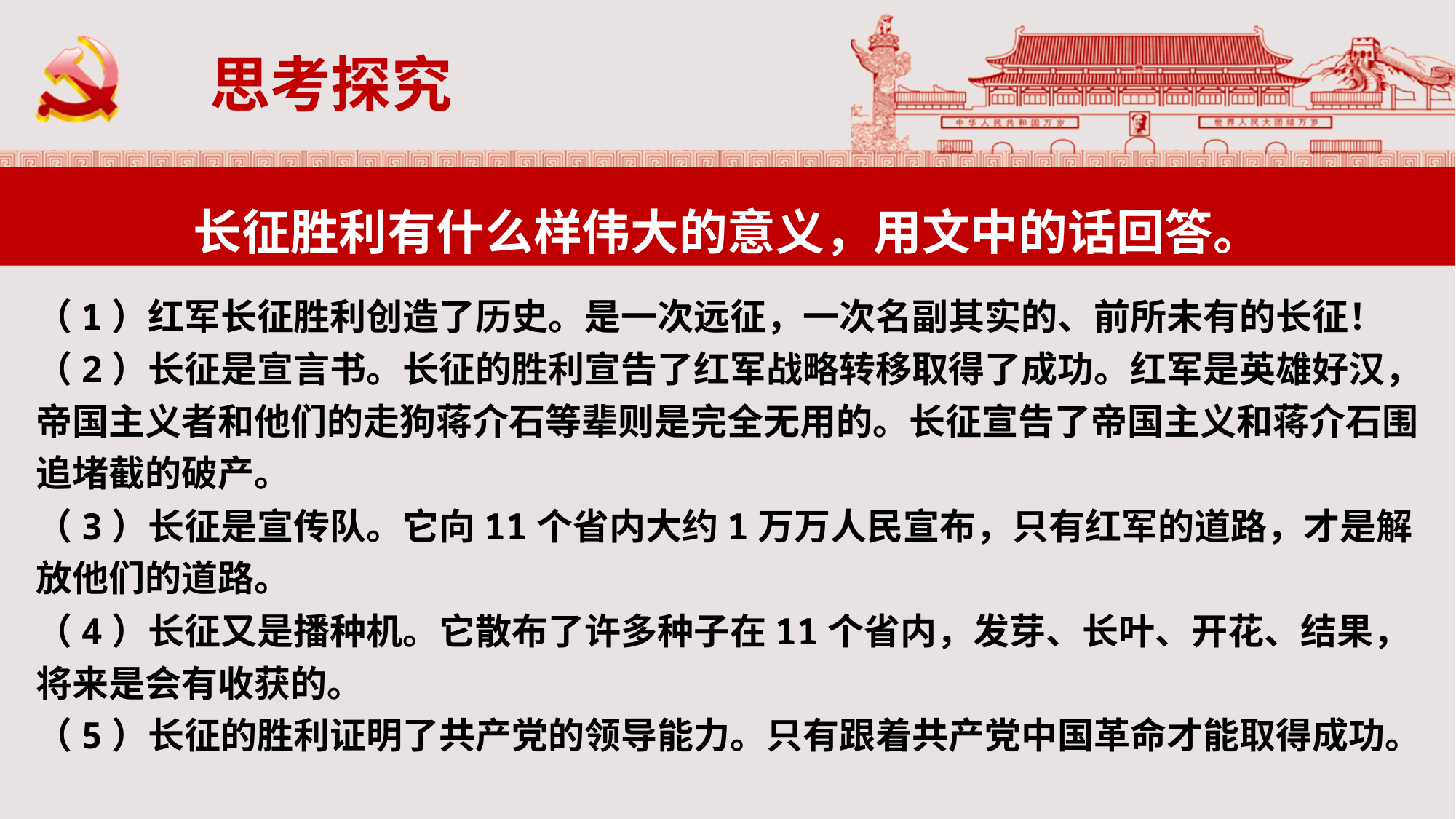

思考探究
长征胜利有什么样伟大的意义，用文中的话回答。
（1）红军长征胜利创造了历史。是一次远征，一次名副其实的、前所未有的长征！
（2）长征是宣言书。长征的胜利宣告了红军战略转移取得了成功。红军是英雄好汉，帝国主义者和他们的走狗蒋介石等辈则是完全无用的。长征宣告了帝国主义和蒋介石围追堵截的破产。
（3）长征是宣传队。它向11个省内大约1万万人民宣布，只有红军的道路，才是解放他们的道路。
（4）长征又是播种机。它散布了许多种子在11个省内，发芽、长叶、开花、结果，将来是会有收获的。
（5）长征的胜利证明了共产党的领导能力。只有跟着共产党中国革命才能取得成功。